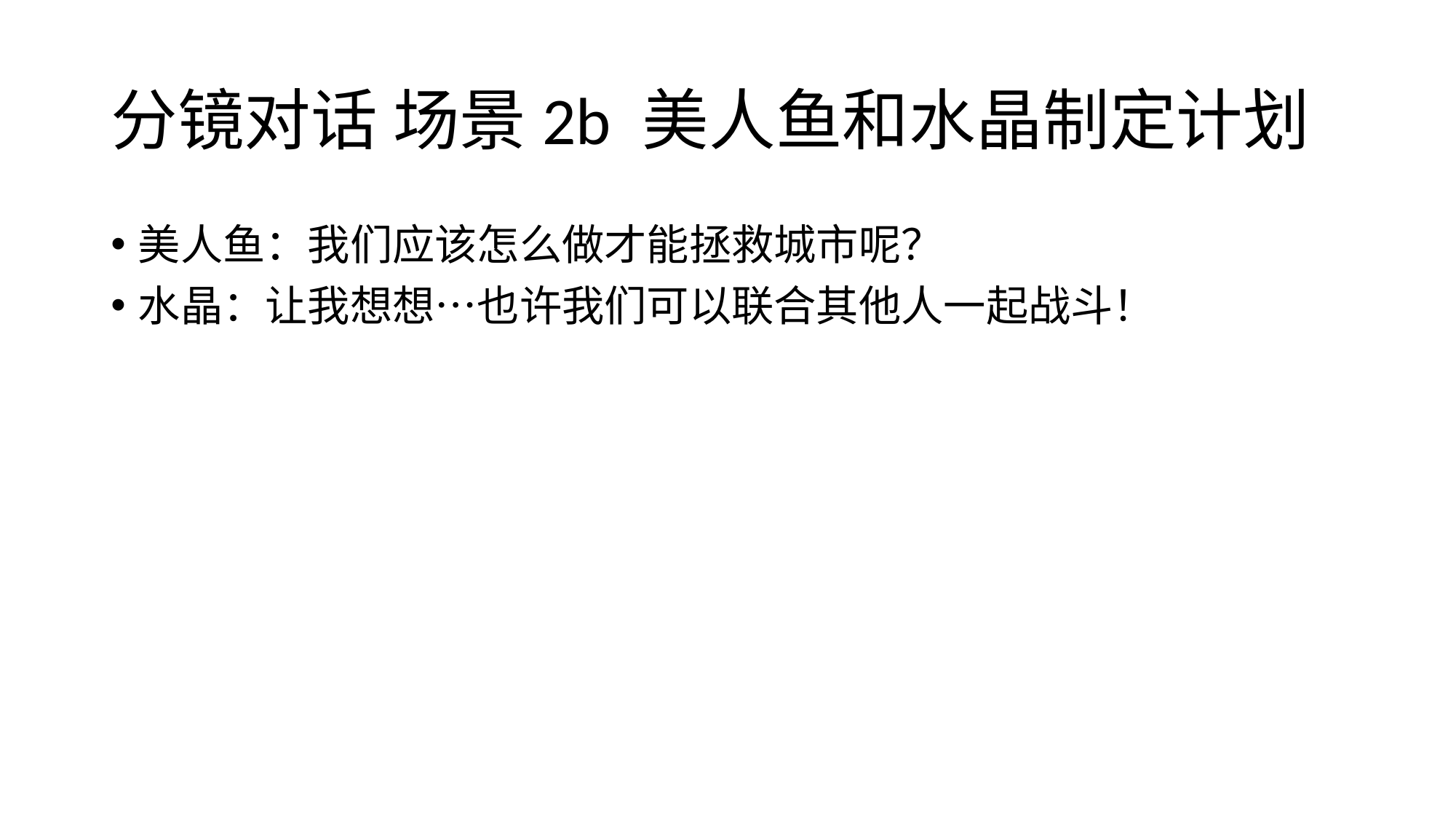

# 分镜对话 场景2b 美人鱼和水晶制定计划
美人鱼：我们应该怎么做才能拯救城市呢？
水晶：让我想想…也许我们可以联合其他人一起战斗！